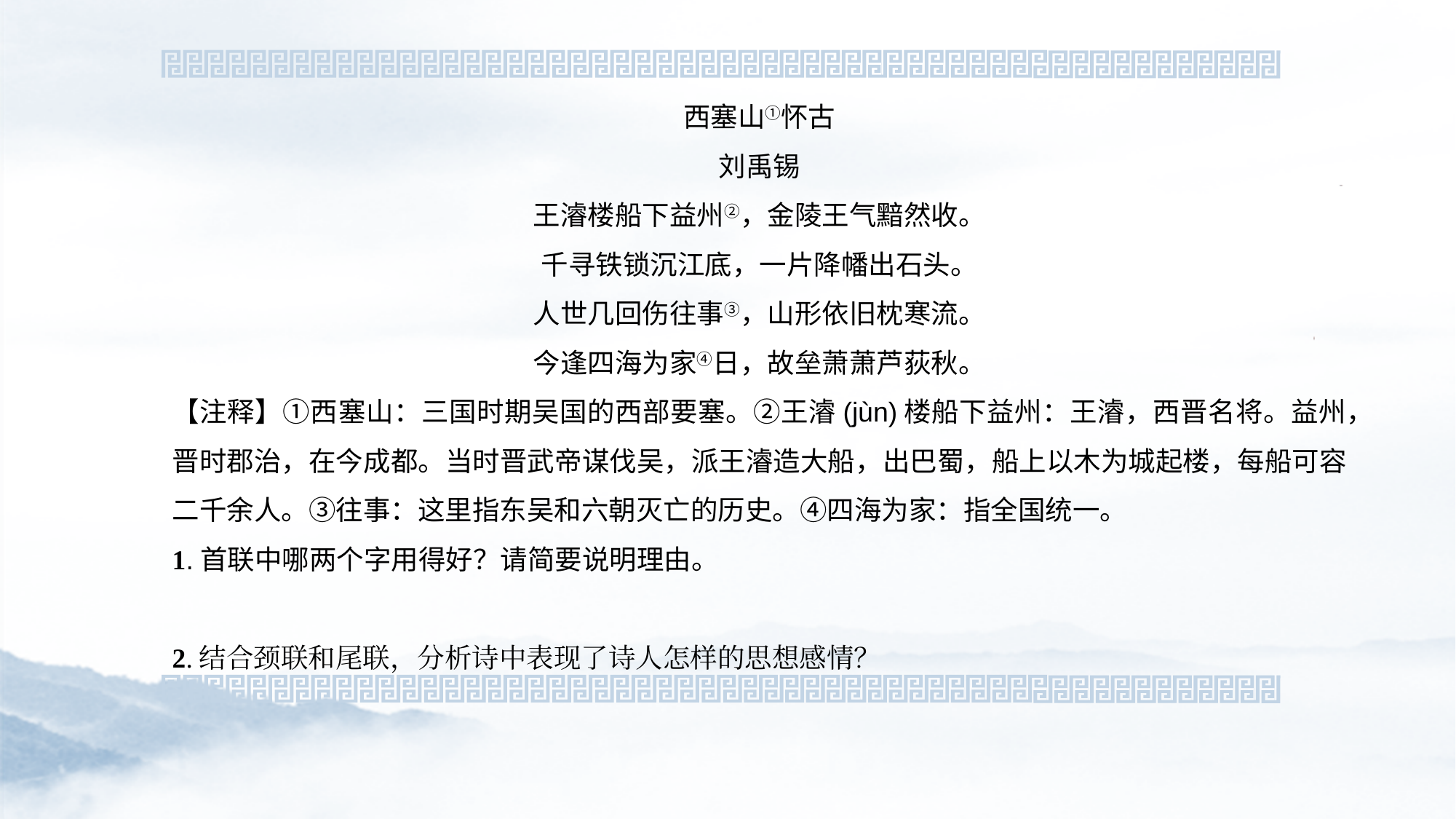

西塞山①怀古
刘禹锡
王濬楼船下益州②，金陵王气黯然收。
千寻铁锁沉江底，一片降幡出石头。
人世几回伤往事③，山形依旧枕寒流。
今逢四海为家④日，故垒萧萧芦荻秋。
【注释】①西塞山：三国时期吴国的西部要塞。②王濬(jùn)楼船下益州：王濬，西晋名将。益州，晋时郡治，在今成都。当时晋武帝谋伐吴，派王濬造大船，出巴蜀，船上以木为城起楼，每船可容二千余人。③往事：这里指东吴和六朝灭亡的历史。④四海为家：指全国统一。
1.首联中哪两个字用得好？请简要说明理由。

2.结合颈联和尾联，分析诗中表现了诗人怎样的思想感情？